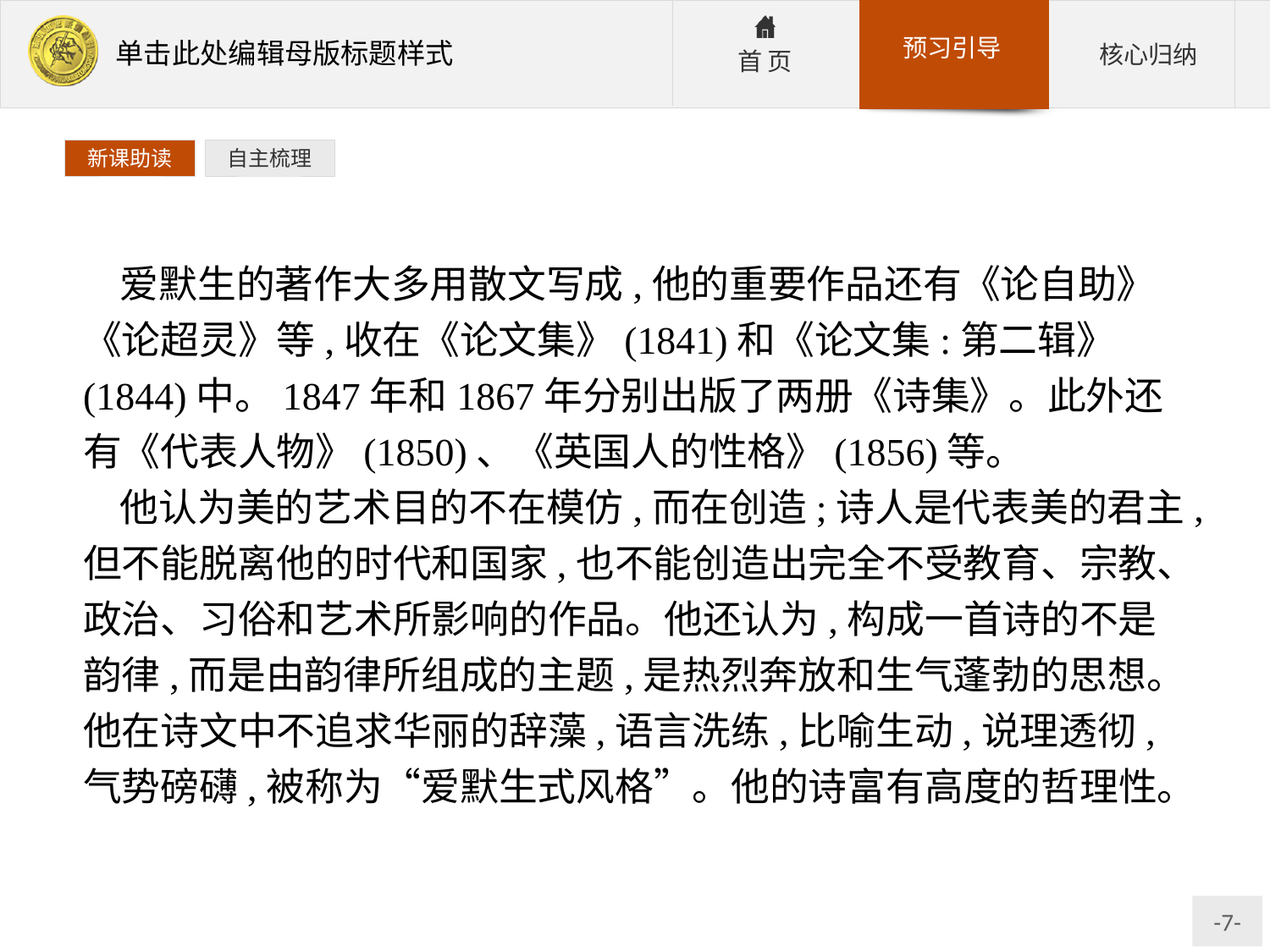

新课助读
自主梳理
爱默生的著作大多用散文写成,他的重要作品还有《论自助》《论超灵》等,收在《论文集》(1841)和《论文集:第二辑》(1844)中。1847年和1867年分别出版了两册《诗集》。此外还有《代表人物》(1850)、《英国人的性格》(1856)等。
他认为美的艺术目的不在模仿,而在创造;诗人是代表美的君主,但不能脱离他的时代和国家,也不能创造出完全不受教育、宗教、政治、习俗和艺术所影响的作品。他还认为,构成一首诗的不是韵律,而是由韵律所组成的主题,是热烈奔放和生气蓬勃的思想。他在诗文中不追求华丽的辞藻,语言洗练,比喻生动,说理透彻,气势磅礴,被称为“爱默生式风格”。他的诗富有高度的哲理性。